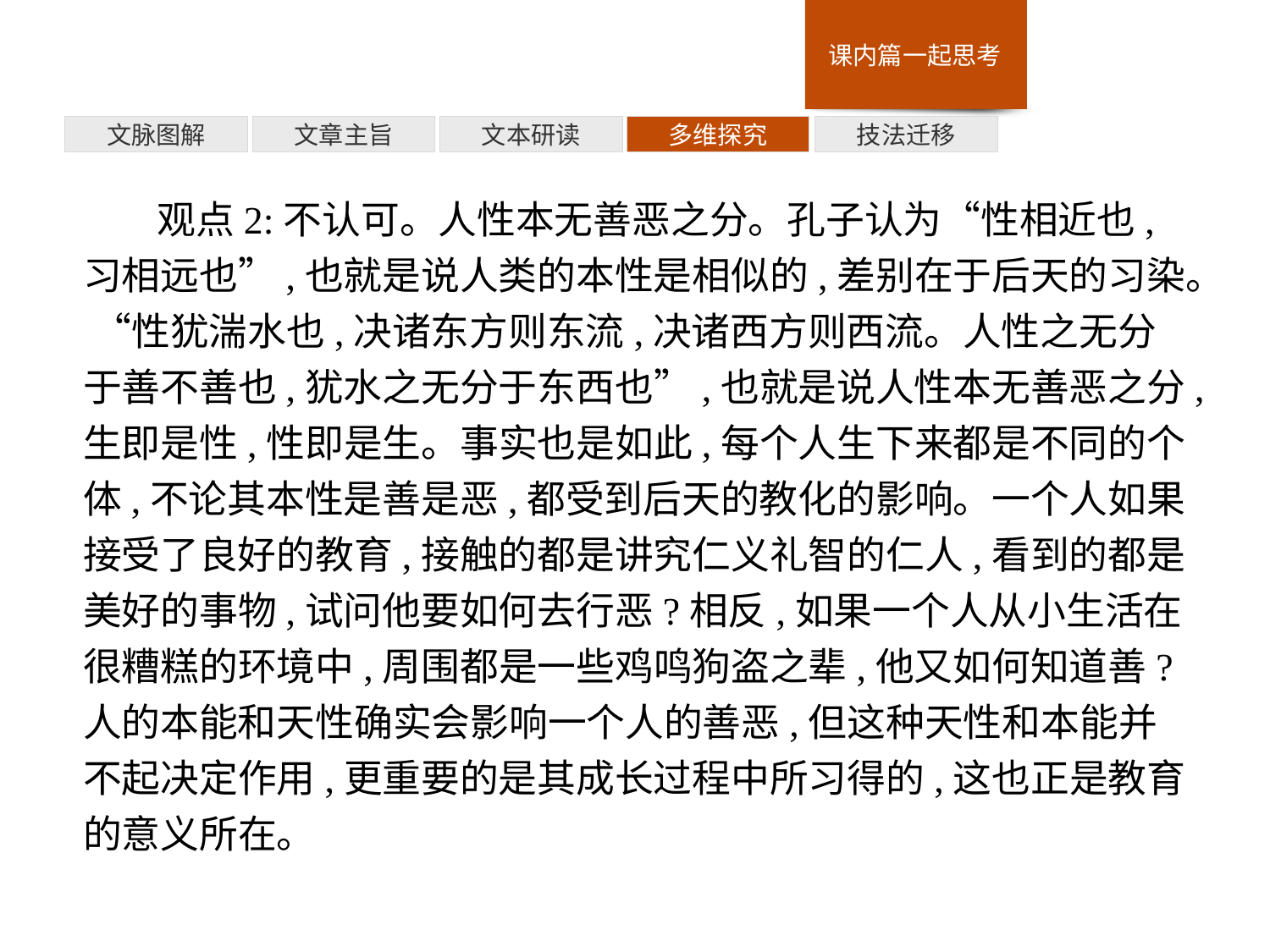

技法迁移
多维探究
文本研读
文章主旨
文脉图解
观点2:不认可。人性本无善恶之分。孔子认为“性相近也,习相远也”,也就是说人类的本性是相似的,差别在于后天的习染。 “性犹湍水也,决诸东方则东流,决诸西方则西流。人性之无分于善不善也,犹水之无分于东西也”,也就是说人性本无善恶之分,生即是性,性即是生。事实也是如此,每个人生下来都是不同的个体,不论其本性是善是恶,都受到后天的教化的影响。一个人如果接受了良好的教育,接触的都是讲究仁义礼智的仁人,看到的都是美好的事物,试问他要如何去行恶?相反,如果一个人从小生活在很糟糕的环境中,周围都是一些鸡鸣狗盗之辈,他又如何知道善?人的本能和天性确实会影响一个人的善恶,但这种天性和本能并不起决定作用,更重要的是其成长过程中所习得的,这也正是教育的意义所在。